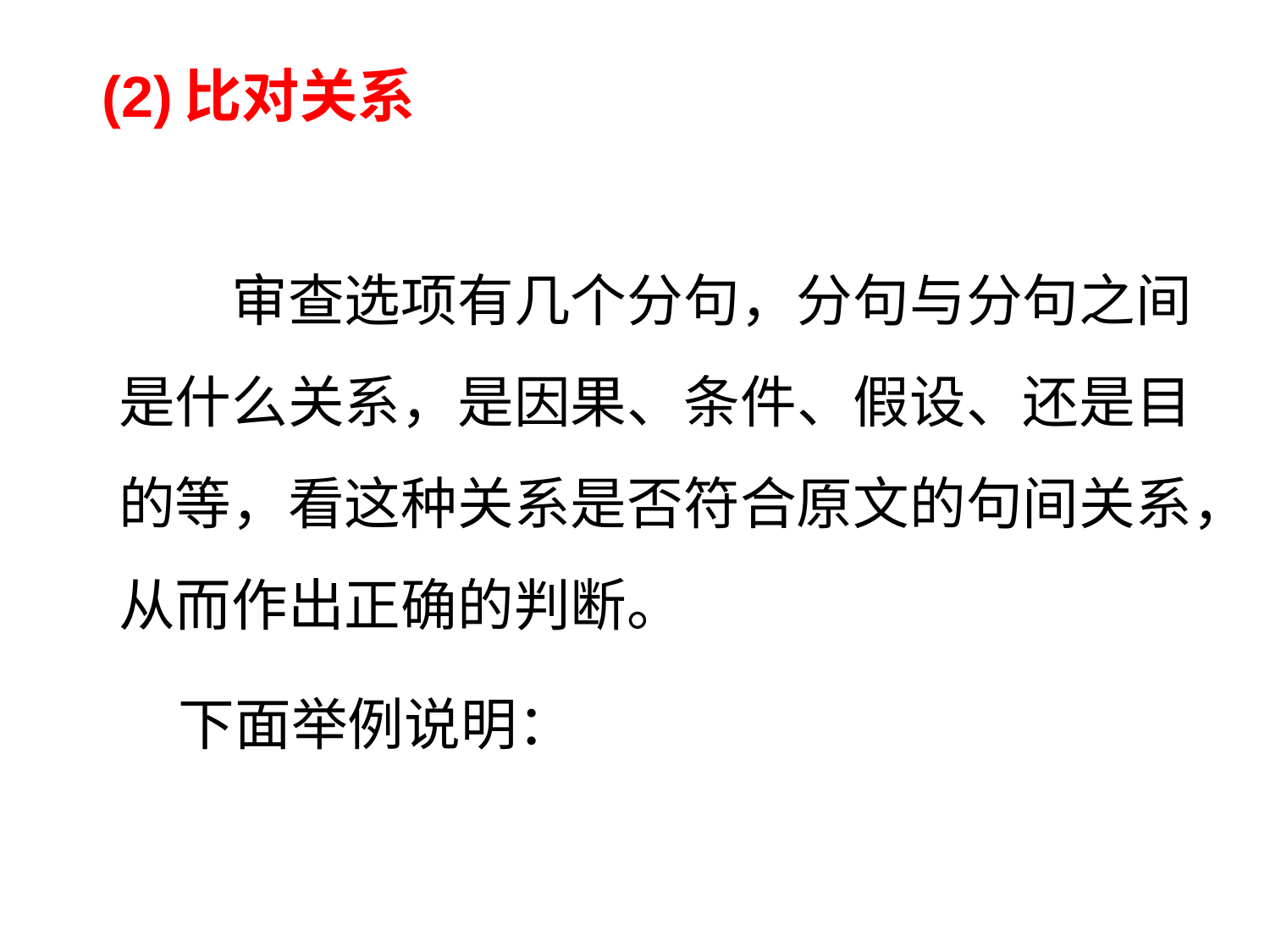

# (2)比对关系
   审查选项有几个分句，分句与分句之间是什么关系，是因果、条件、假设、还是目的等，看这种关系是否符合原文的句间关系，从而作出正确的判断。
下面举例说明：